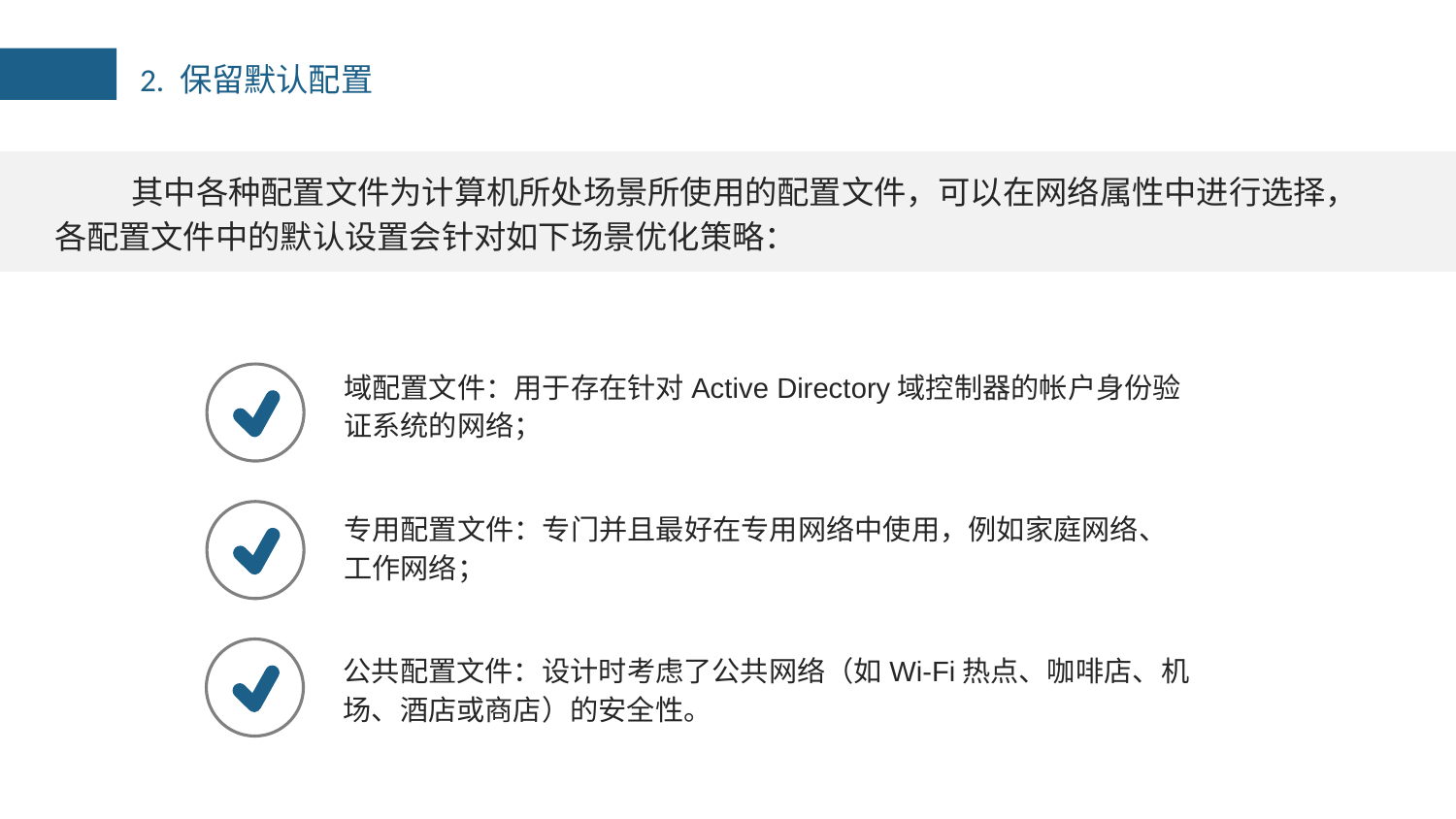

2. 保留默认配置

其中各种配置文件为计算机所处场景所使用的配置文件，可以在网络属性中进行选择，各配置文件中的默认设置会针对如下场景优化策略：
域配置文件：用于存在针对Active Directory域控制器的帐户身份验证系统的网络；

专用配置文件：专门并且最好在专用网络中使用，例如家庭网络、工作网络；

公共配置文件：设计时考虑了公共网络（如Wi-Fi热点、咖啡店、机场、酒店或商店）的安全性。